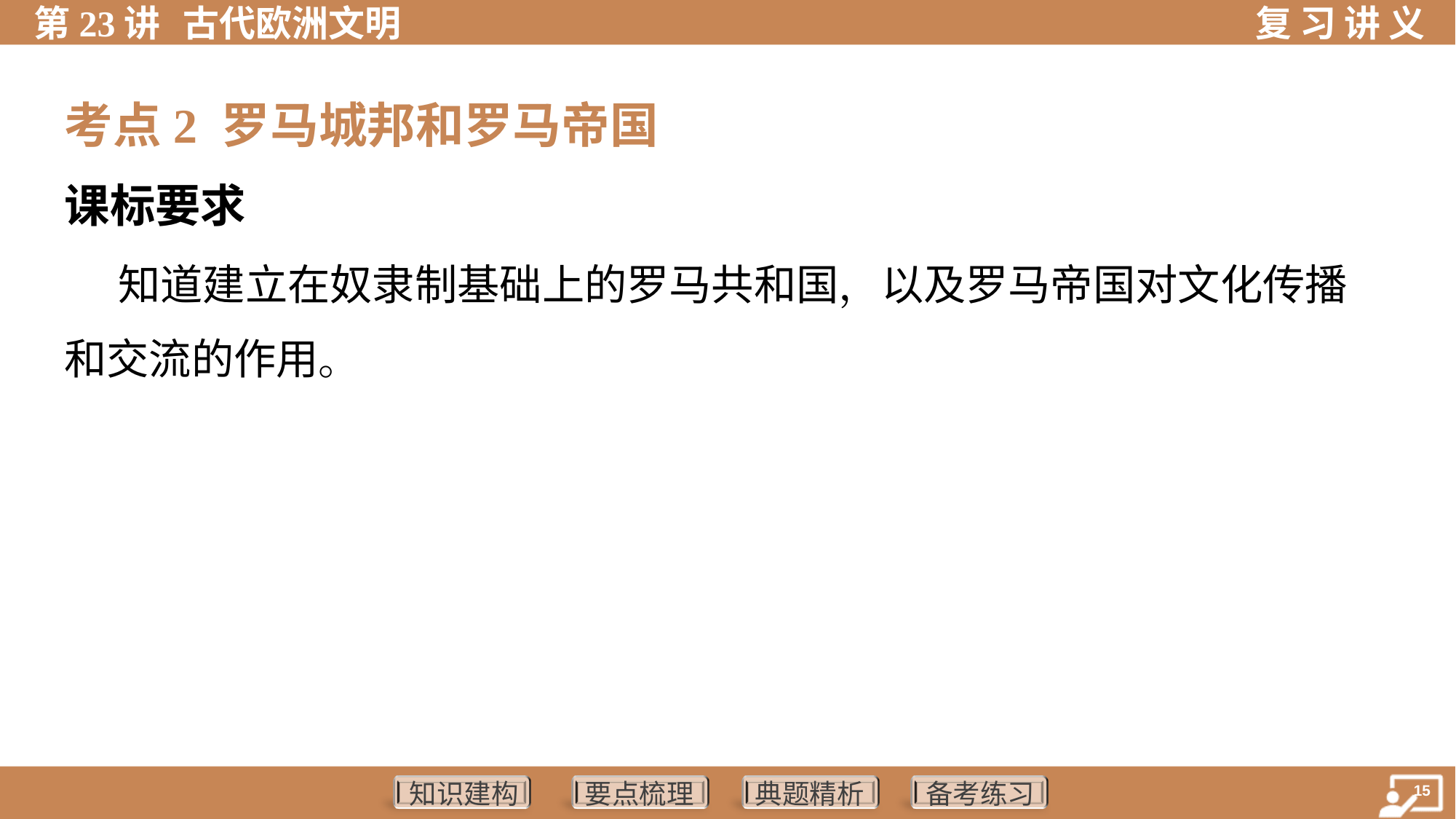

考点2 罗马城邦和罗马帝国
课标要求
    知道建立在奴隶制基础上的罗马共和国，以及罗马帝国对文化传播
和交流的作用。